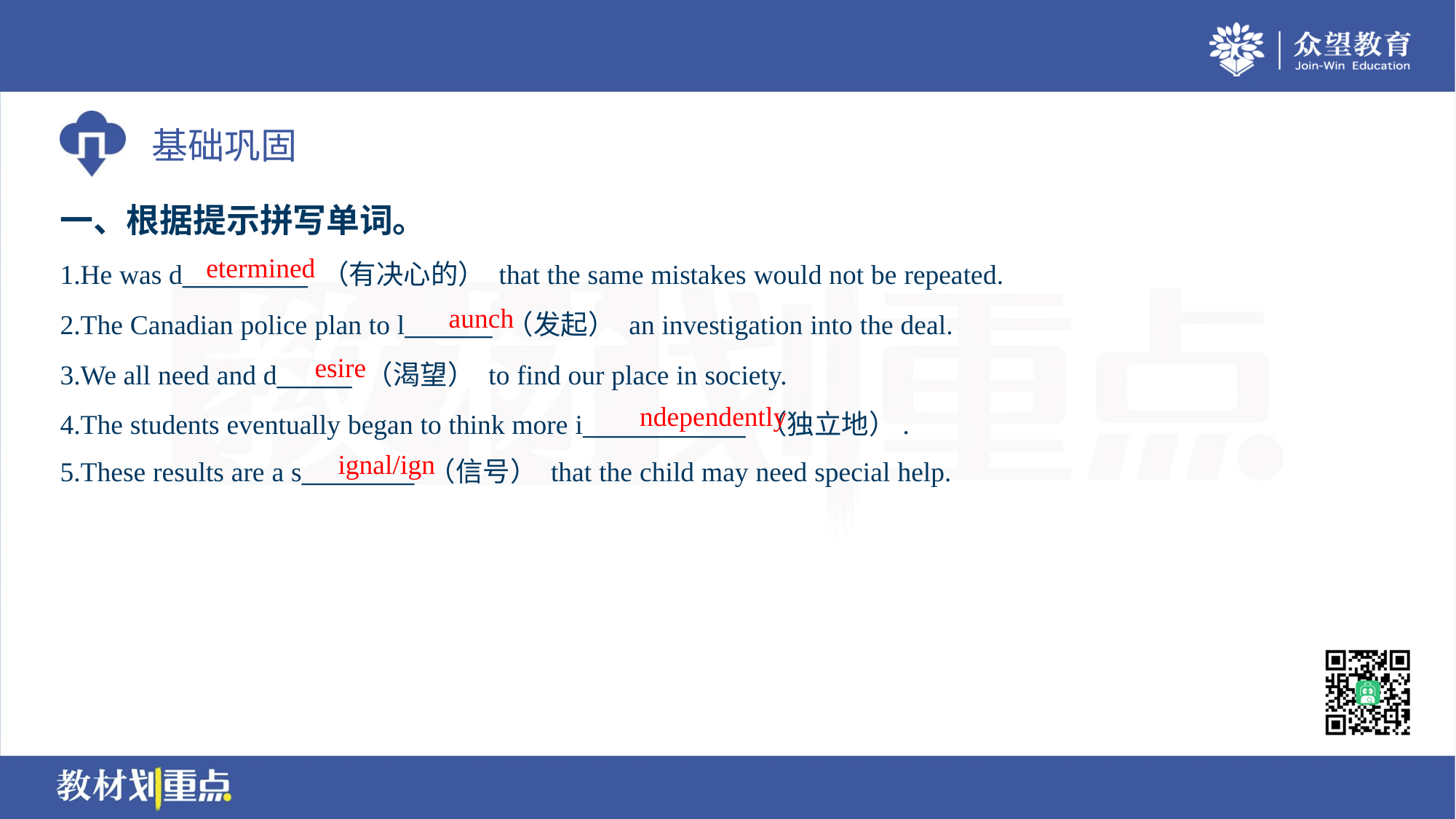

一、根据提示拼写单词。
etermined
1.He was d__________ （有决心的） that the same mistakes would not be repeated.
2.The Canadian police plan to l_______ （发起） an investigation into the deal.
3.We all need and d______ （渴望） to find our place in society.
4.The students eventually began to think more i_____________ （独立地）.
5.These results are a s_________ （信号） that the child may need special help.
aunch
esire
ndependently
ignal/ign